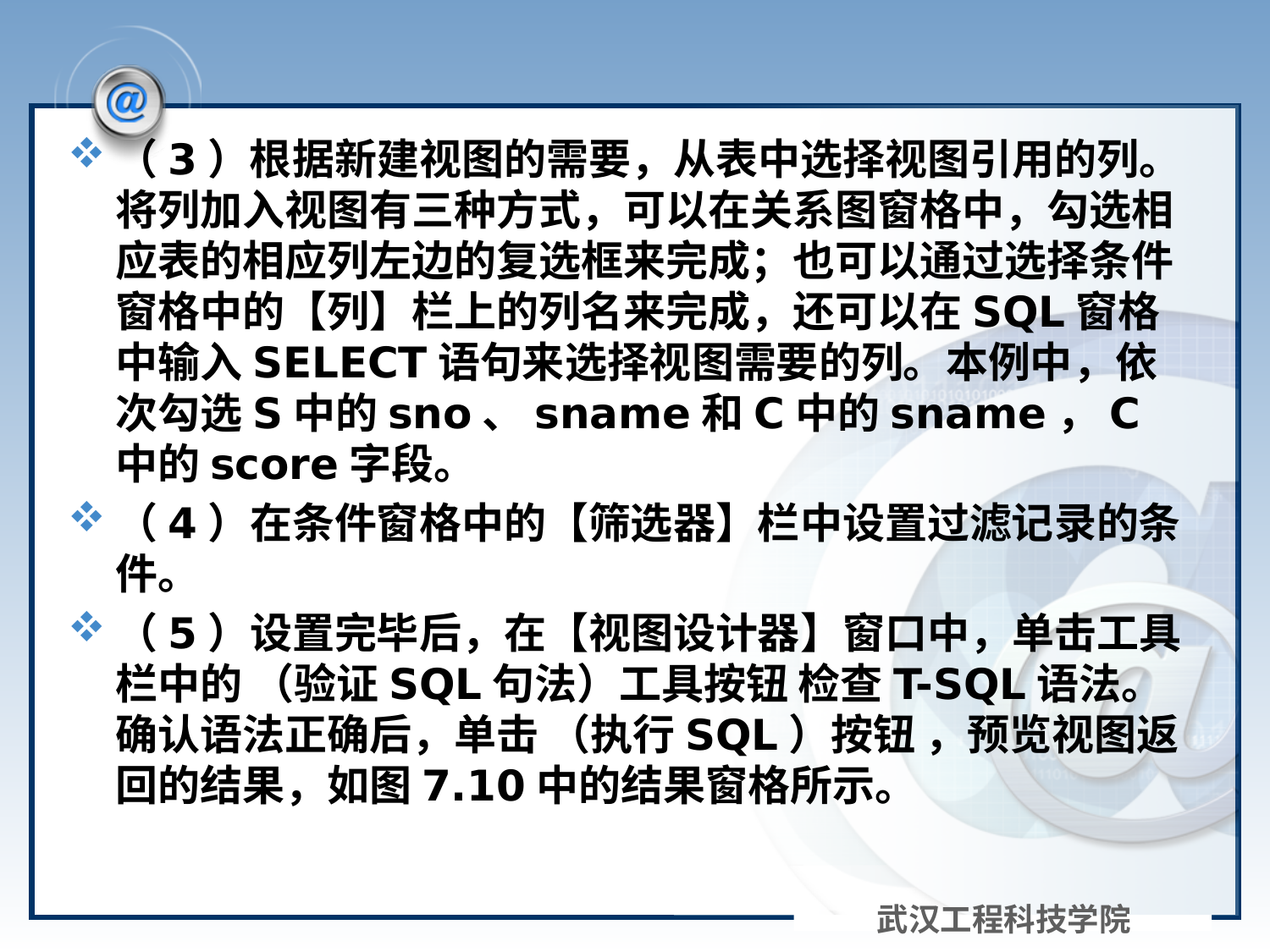

#
（3）根据新建视图的需要，从表中选择视图引用的列。将列加入视图有三种方式，可以在关系图窗格中，勾选相应表的相应列左边的复选框来完成；也可以通过选择条件窗格中的【列】栏上的列名来完成，还可以在SQL窗格中输入SELECT语句来选择视图需要的列。本例中，依次勾选S中的sno、sname和C中的sname，C中的score字段。
（4）在条件窗格中的【筛选器】栏中设置过滤记录的条件。
（5）设置完毕后，在【视图设计器】窗口中，单击工具栏中的 （验证SQL句法）工具按钮 检查T-SQL语法。确认语法正确后，单击 （执行SQL）按钮 ，预览视图返回的结果，如图7.10中的结果窗格所示。

武汉工程科技学院